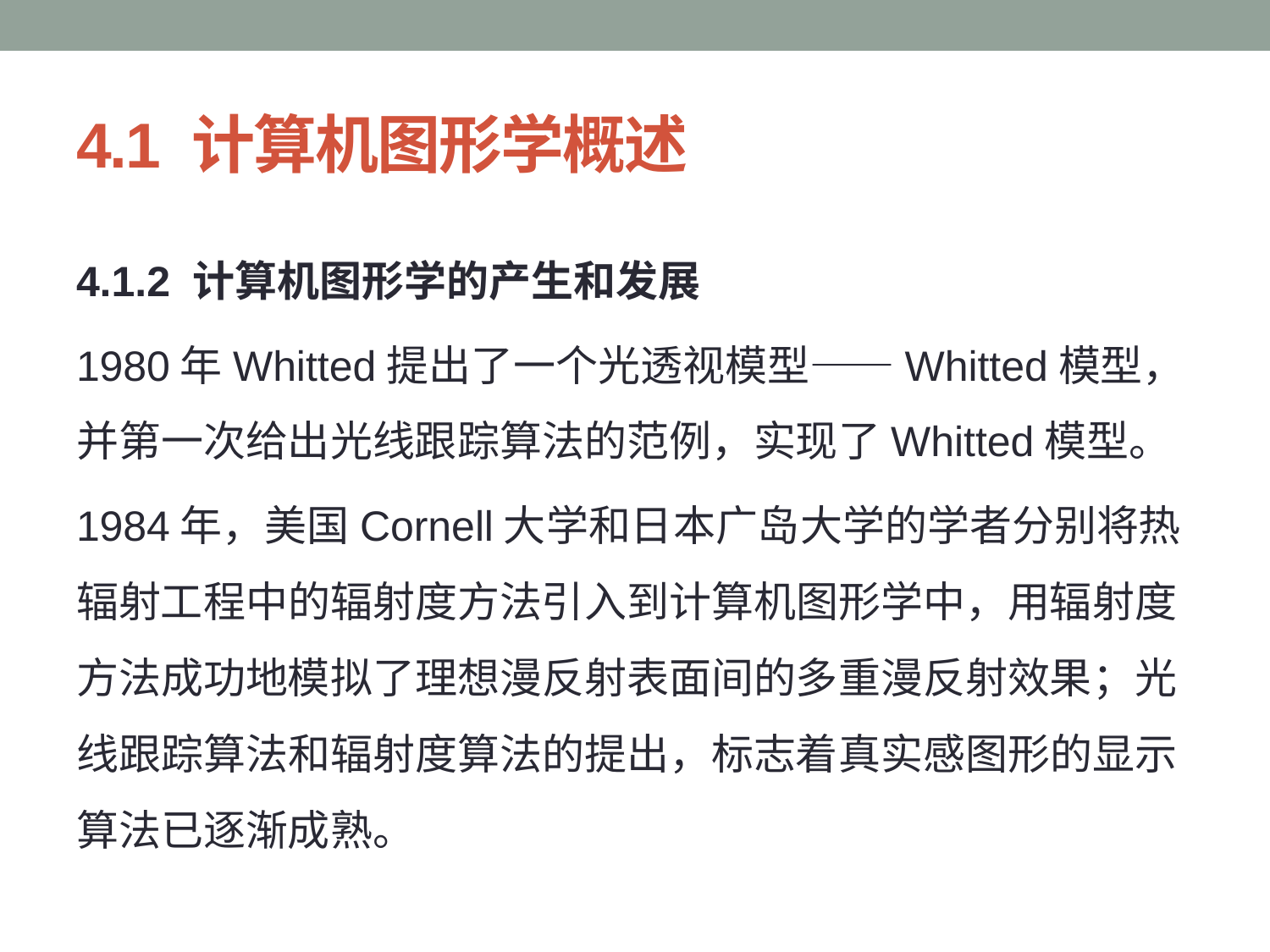

# 4.1 计算机图形学概述
4.1.2 计算机图形学的产生和发展
1980年Whitted提出了一个光透视模型——Whitted模型，并第一次给出光线跟踪算法的范例，实现了Whitted模型。
1984年，美国Cornell大学和日本广岛大学的学者分别将热辐射工程中的辐射度方法引入到计算机图形学中，用辐射度方法成功地模拟了理想漫反射表面间的多重漫反射效果；光线跟踪算法和辐射度算法的提出，标志着真实感图形的显示算法已逐渐成熟。